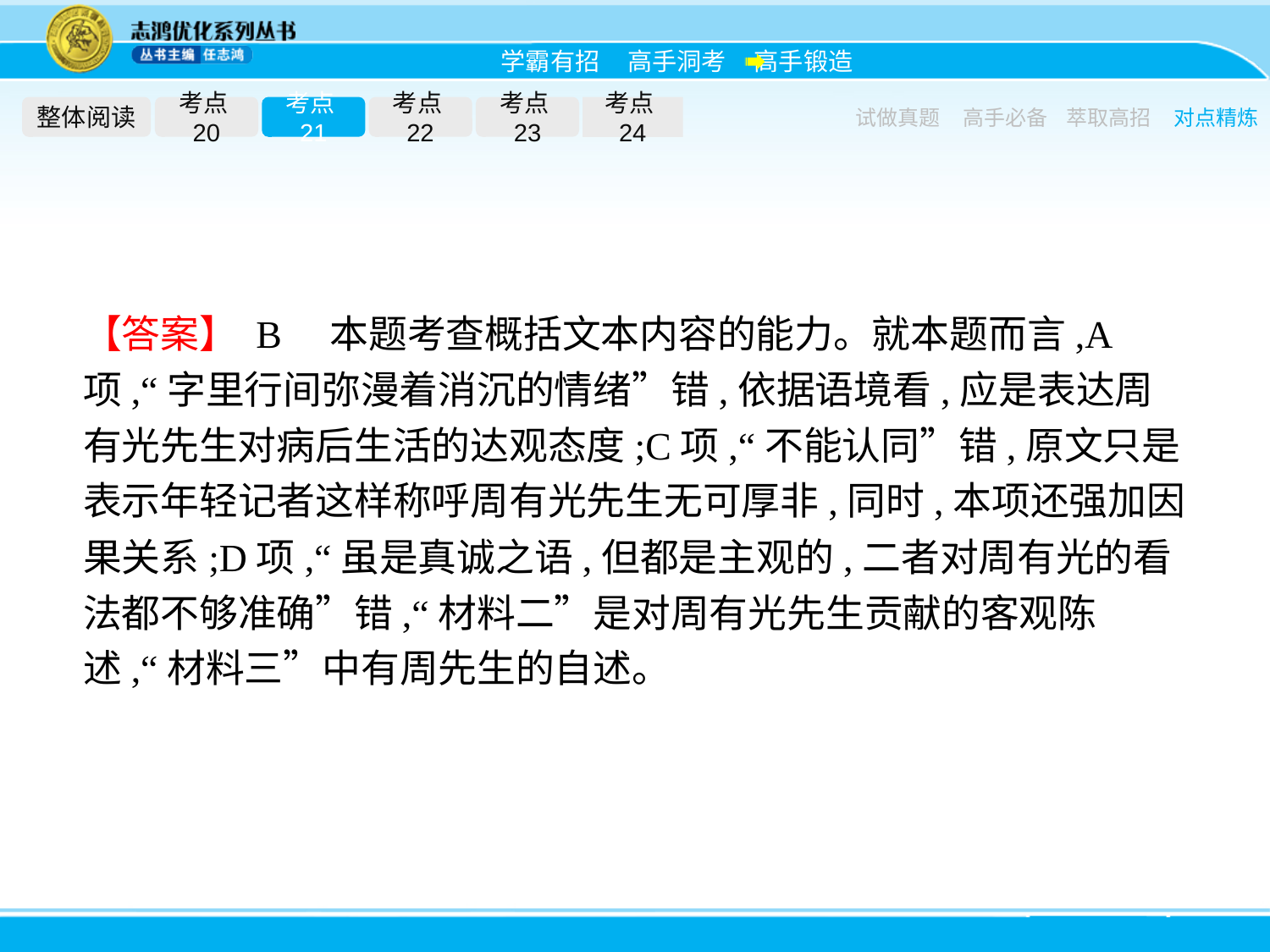

整体阅读
考点20
考点21
考点22
考点23
考点24
试做真题
高手必备
萃取高招
对点精炼
【答案】 B　本题考查概括文本内容的能力。就本题而言,A项,“字里行间弥漫着消沉的情绪”错,依据语境看,应是表达周有光先生对病后生活的达观态度;C项,“不能认同”错,原文只是表示年轻记者这样称呼周有光先生无可厚非,同时,本项还强加因果关系;D项,“虽是真诚之语,但都是主观的,二者对周有光的看法都不够准确”错,“材料二”是对周有光先生贡献的客观陈述,“材料三”中有周先生的自述。